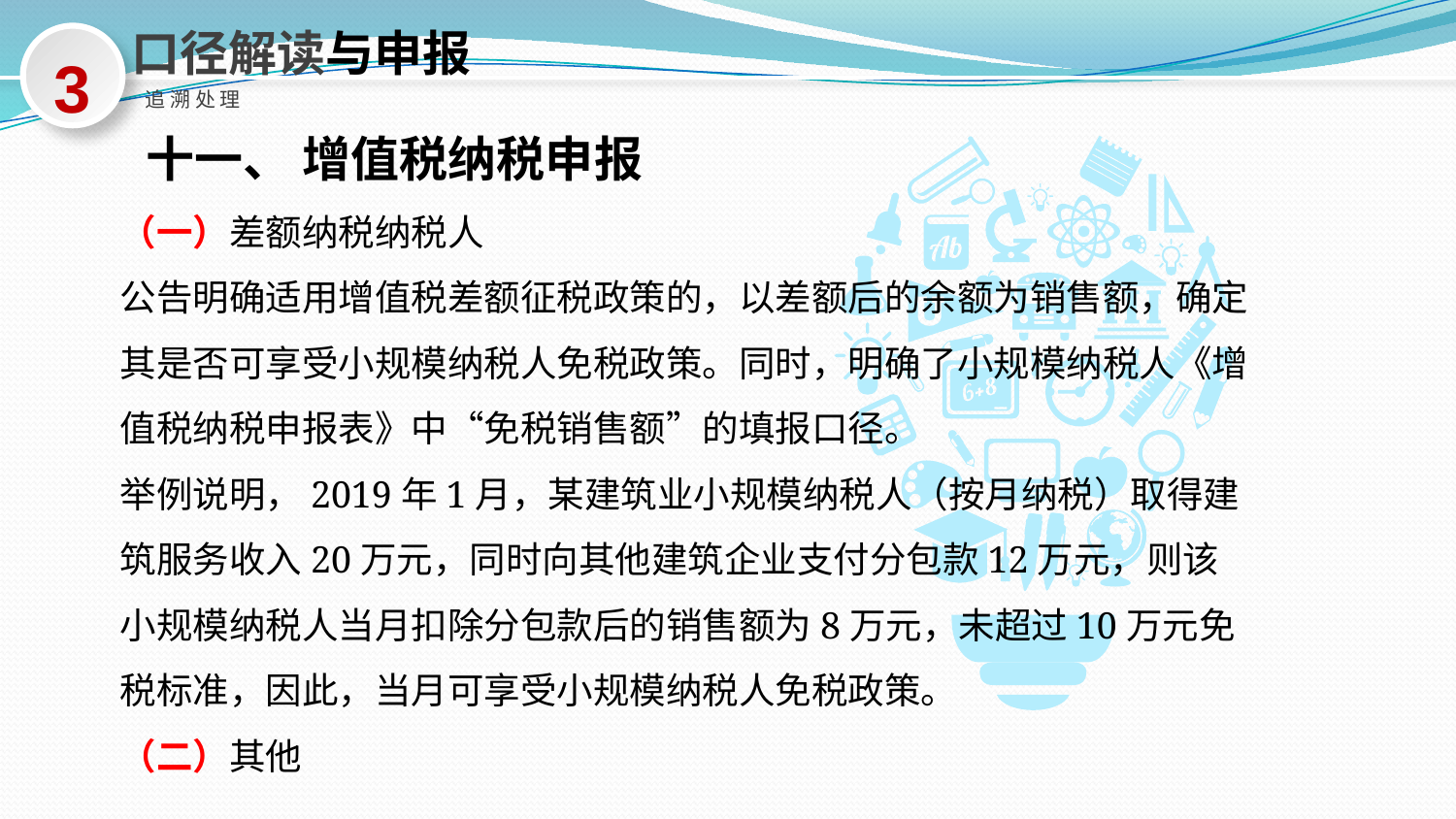

口径解读与申报

3
追溯处理
十一、 增值税纳税申报

（一）差额纳税纳税人
公告明确适用增值税差额征税政策的，以差额后的余额为销售额，确定其是否可享受小规模纳税人免税政策。同时，明确了小规模纳税人《增值税纳税申报表》中“免税销售额”的填报口径。
举例说明，2019年1月，某建筑业小规模纳税人（按月纳税）取得建筑服务收入20万元，同时向其他建筑企业支付分包款12万元，则该小规模纳税人当月扣除分包款后的销售额为8万元，未超过10万元免税标准，因此，当月可享受小规模纳税人免税政策。
（二）其他